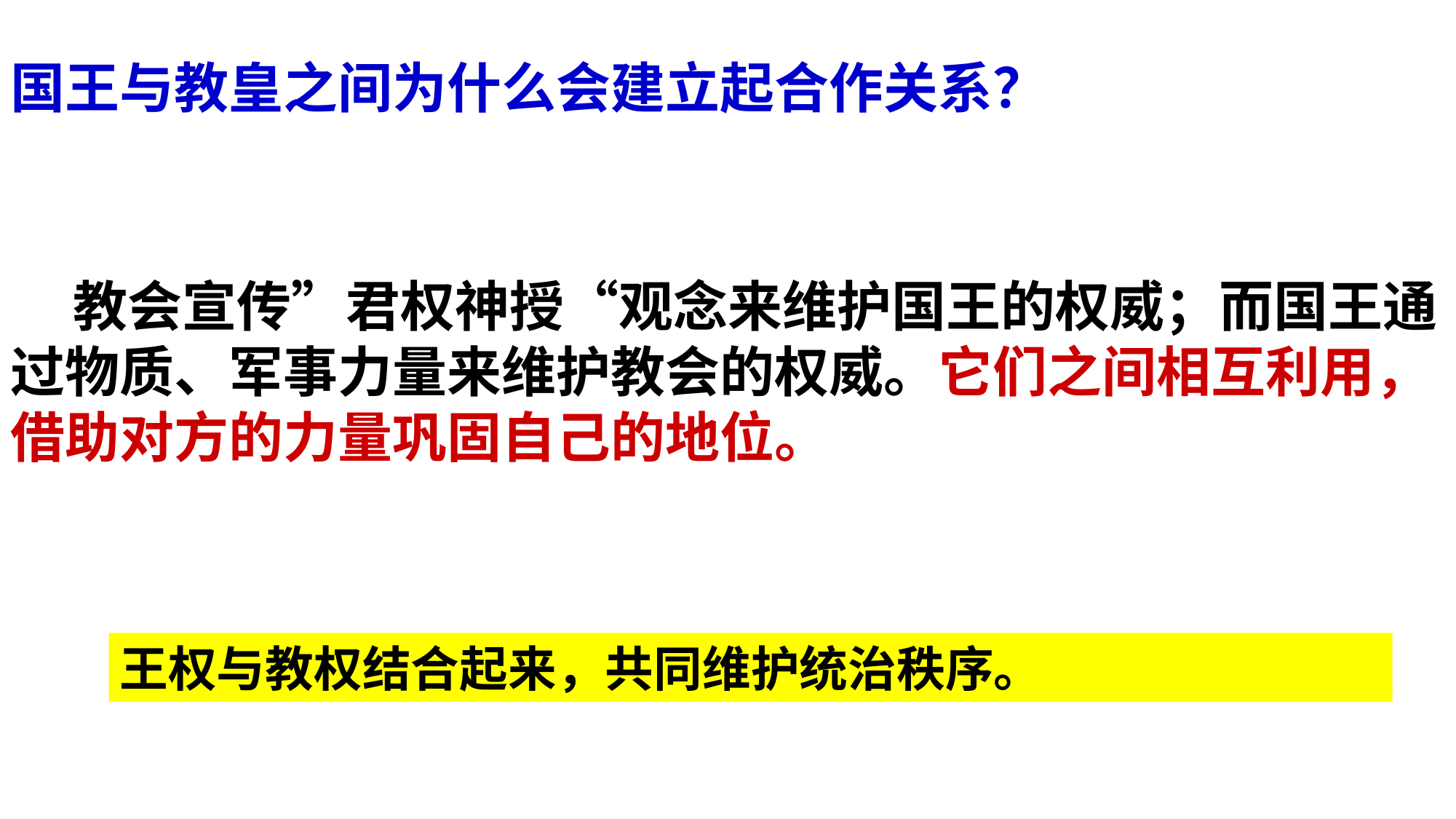

国王与教皇之间为什么会建立起合作关系？
    教会宣传”君权神授“观念来维护国王的权威；而国王通过物质、军事力量来维护教会的权威。它们之间相互利用，借助对方的力量巩固自己的地位。
王权与教权结合起来，共同维护统治秩序。